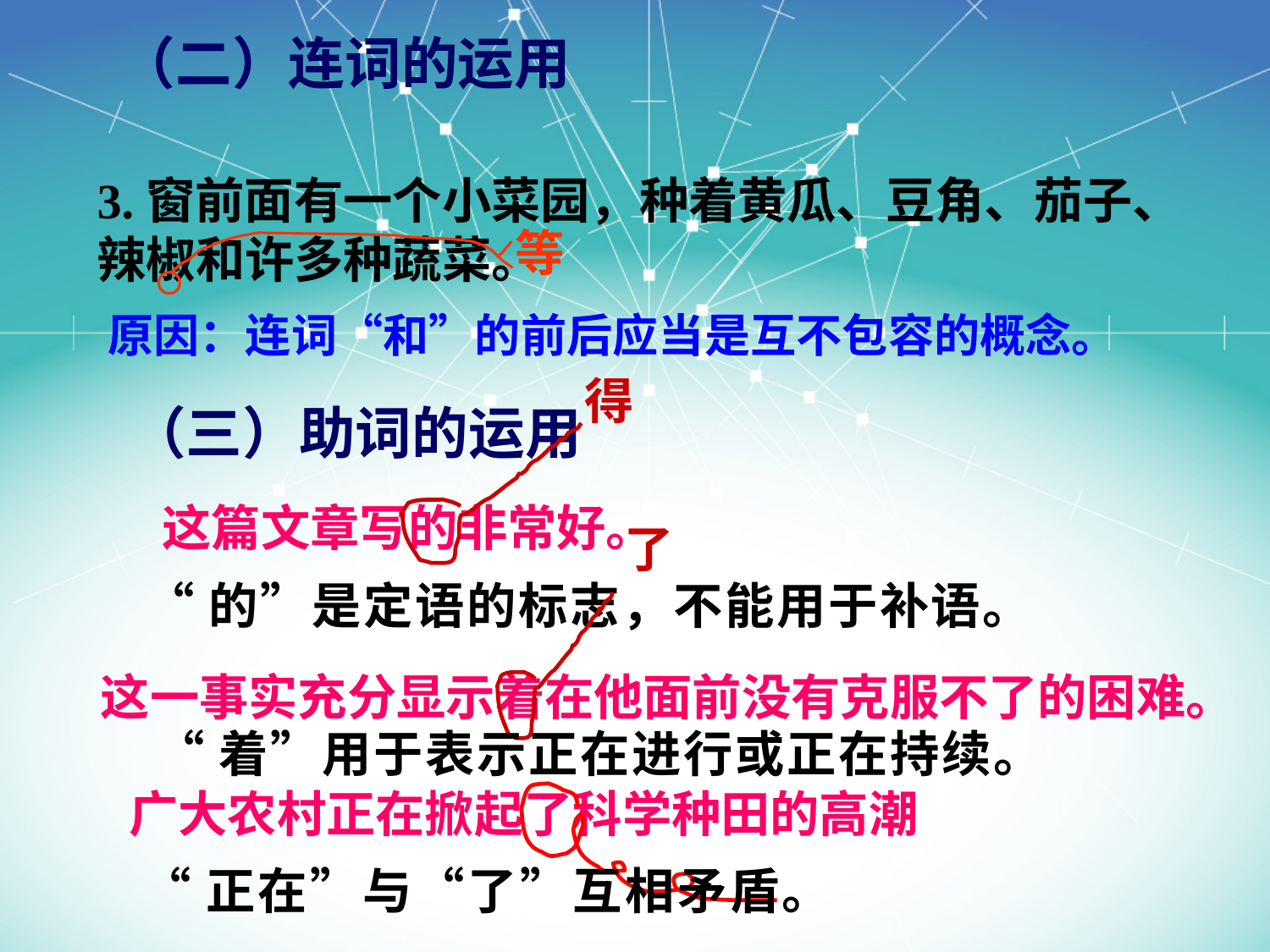

（二）连词的运用
3.窗前面有一个小菜园，种着黄瓜、豆角、茄子、辣椒和许多种蔬菜。
等

原因：连词“和”的前后应当是互不包容的概念。
得
（三）助词的运用

#

这篇文章写的非常好。
了
“的”是定语的标志，不能用于补语。

这一事实充分显示着在他面前没有克服不了的困难。
“着”用于表示正在进行或正在持续。
广大农村正在掀起了科学种田的高潮

“正在”与“了”互相矛盾。